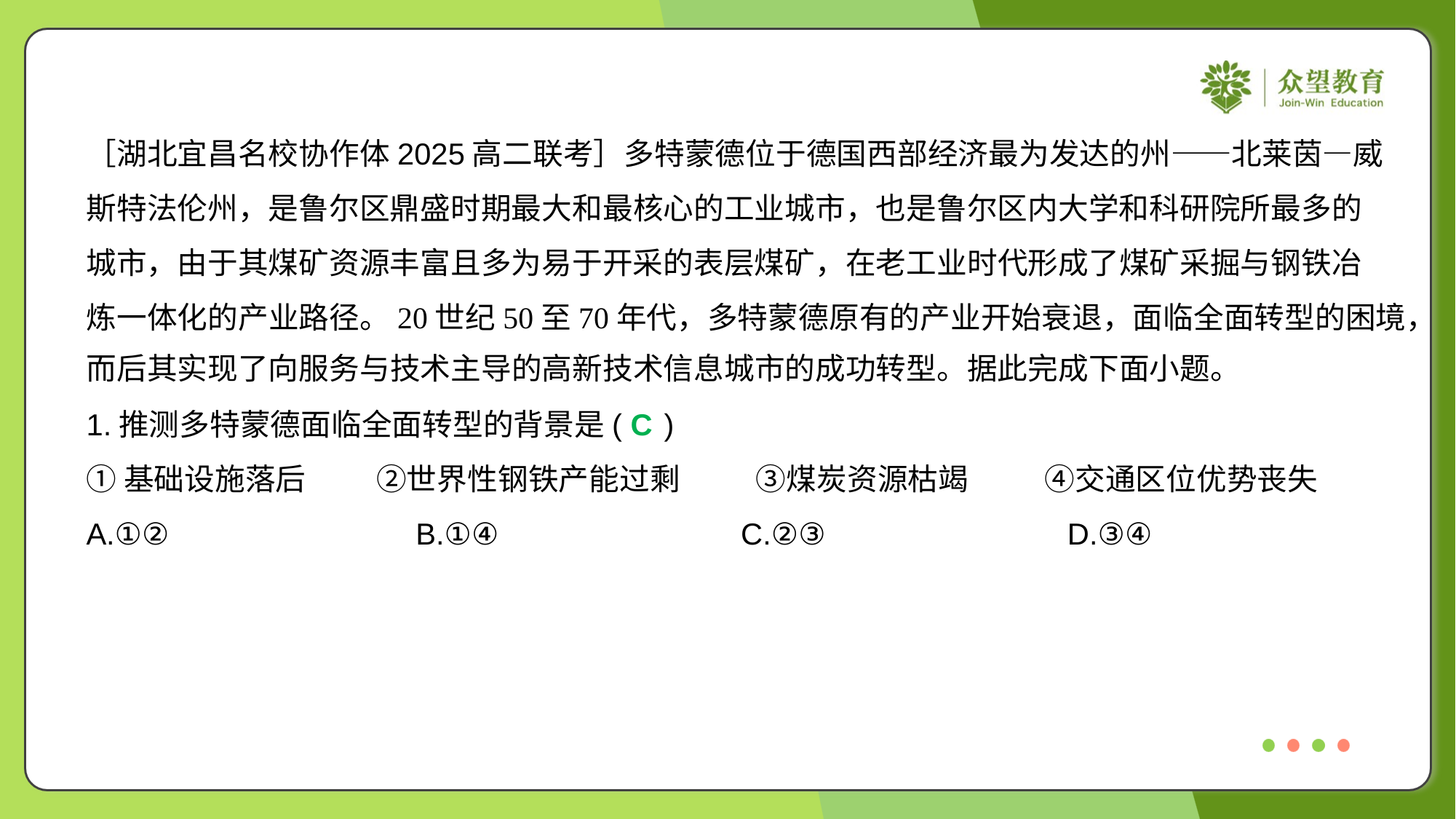

［湖北宜昌名校协作体2025高二联考］多特蒙德位于德国西部经济最为发达的州——北莱茵—威
斯特法伦州，是鲁尔区鼎盛时期最大和最核心的工业城市，也是鲁尔区内大学和科研院所最多的
城市，由于其煤矿资源丰富且多为易于开采的表层煤矿，在老工业时代形成了煤矿采掘与钢铁冶
炼一体化的产业路径。20世纪50至70年代，多特蒙德原有的产业开始衰退，面临全面转型的困境，
而后其实现了向服务与技术主导的高新技术信息城市的成功转型。据此完成下面小题。
1.推测多特蒙德面临全面转型的背景是(     )
C
①基础设施落后	②世界性钢铁产能过剩	③煤炭资源枯竭	④交通区位优势丧失
A.①②	B.①④	C.②③	D.③④